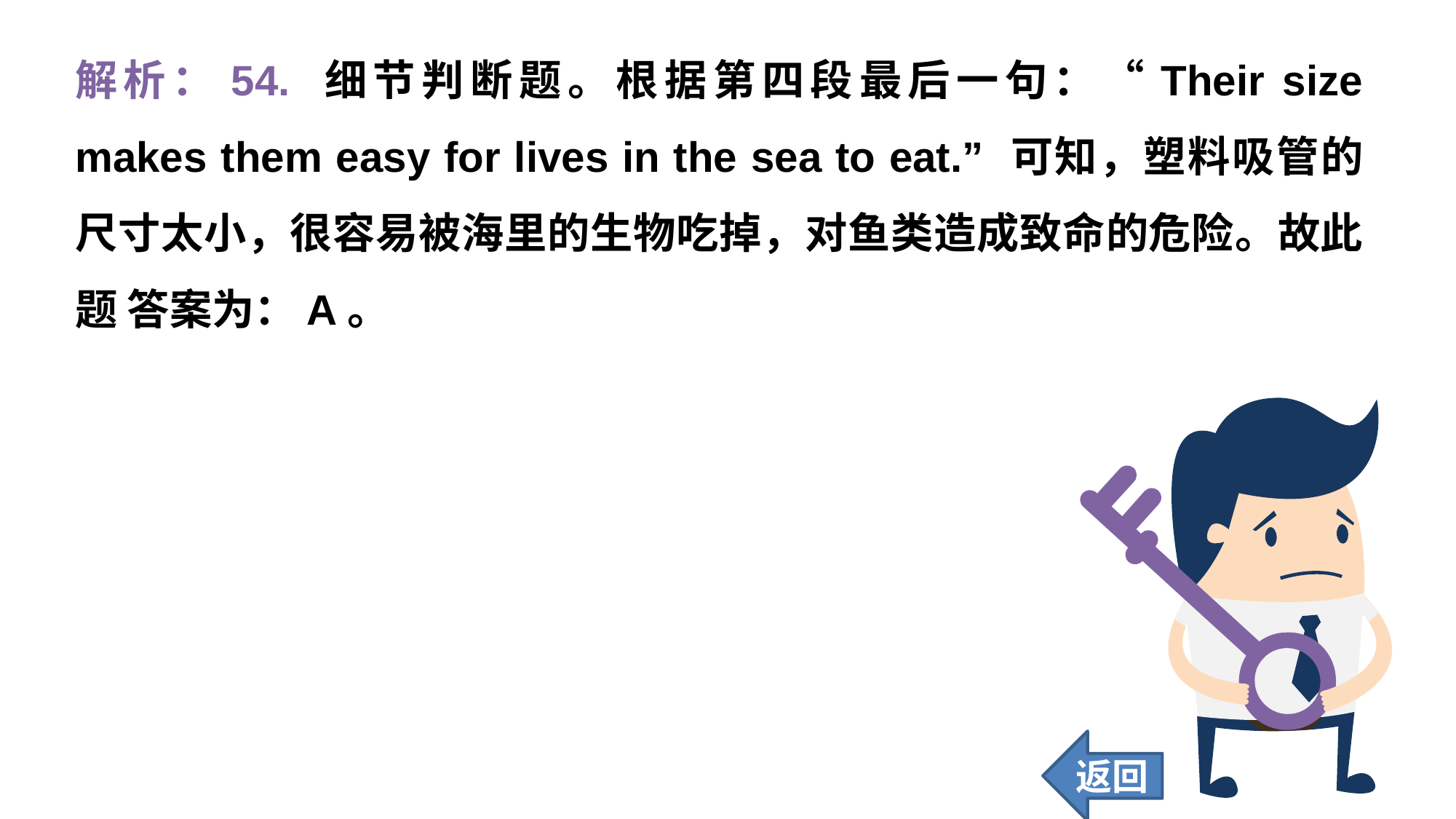

解析：54. 细节判断题。根据第四段最后一句：“Their size makes them easy for lives in the sea to eat.” 可知，塑料吸管的尺寸太小，很容易被海里的生物吃掉，对鱼类造成致命的危险。故此题 答案为：A。

返回
417